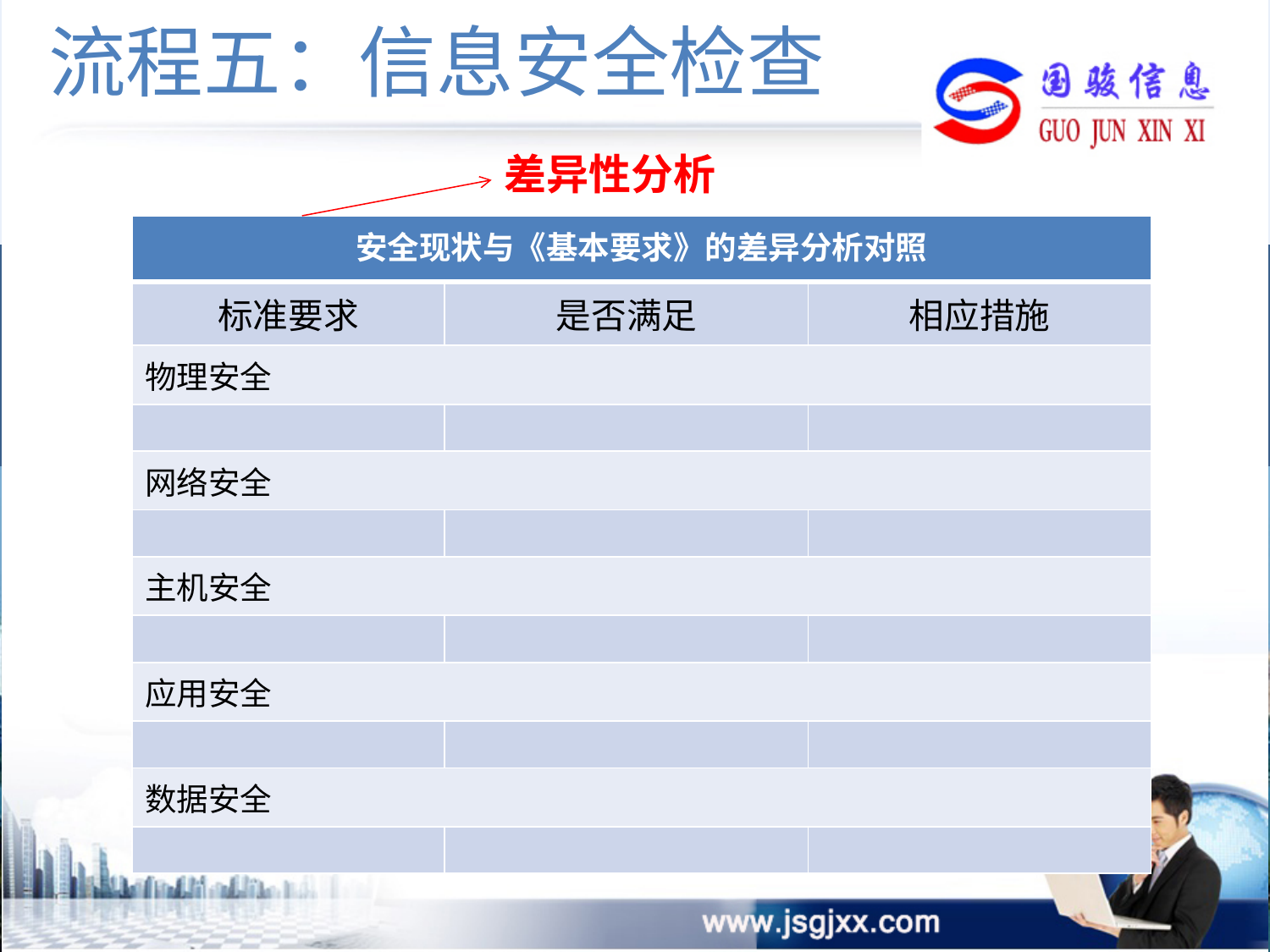

流程五：信息安全检查
差异性分析
| 安全现状与《基本要求》的差异分析对照 |  |  |
| --- | --- | --- |
| 标准要求 | 是否满足 | 相应措施 |
| 物理安全 |  |  |
|  |  |  |
| 网络安全 |  |  |
|  |  |  |
| 主机安全 |  |  |
|  |  |  |
| 应用安全 |  |  |
|  |  |  |
| 数据安全 |  |  |
|  |  |  |